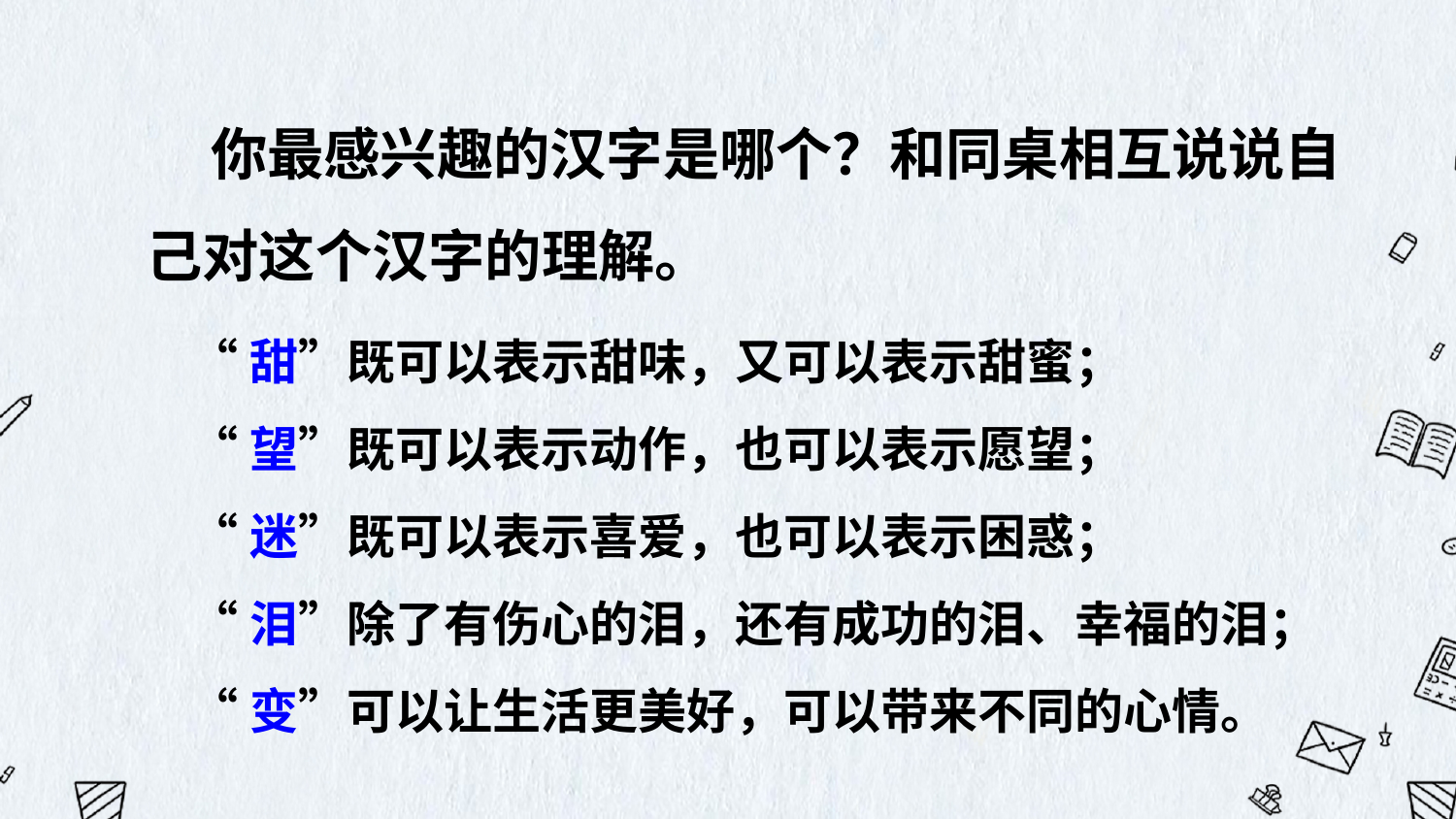

你最感兴趣的汉字是哪个？和同桌相互说说自己对这个汉字的理解。
    “甜”既可以表示甜味，又可以表示甜蜜；
    “望”既可以表示动作，也可以表示愿望；
    “迷”既可以表示喜爱，也可以表示困惑；
    “泪”除了有伤心的泪，还有成功的泪、幸福的泪；
    “变”可以让生活更美好，可以带来不同的心情。